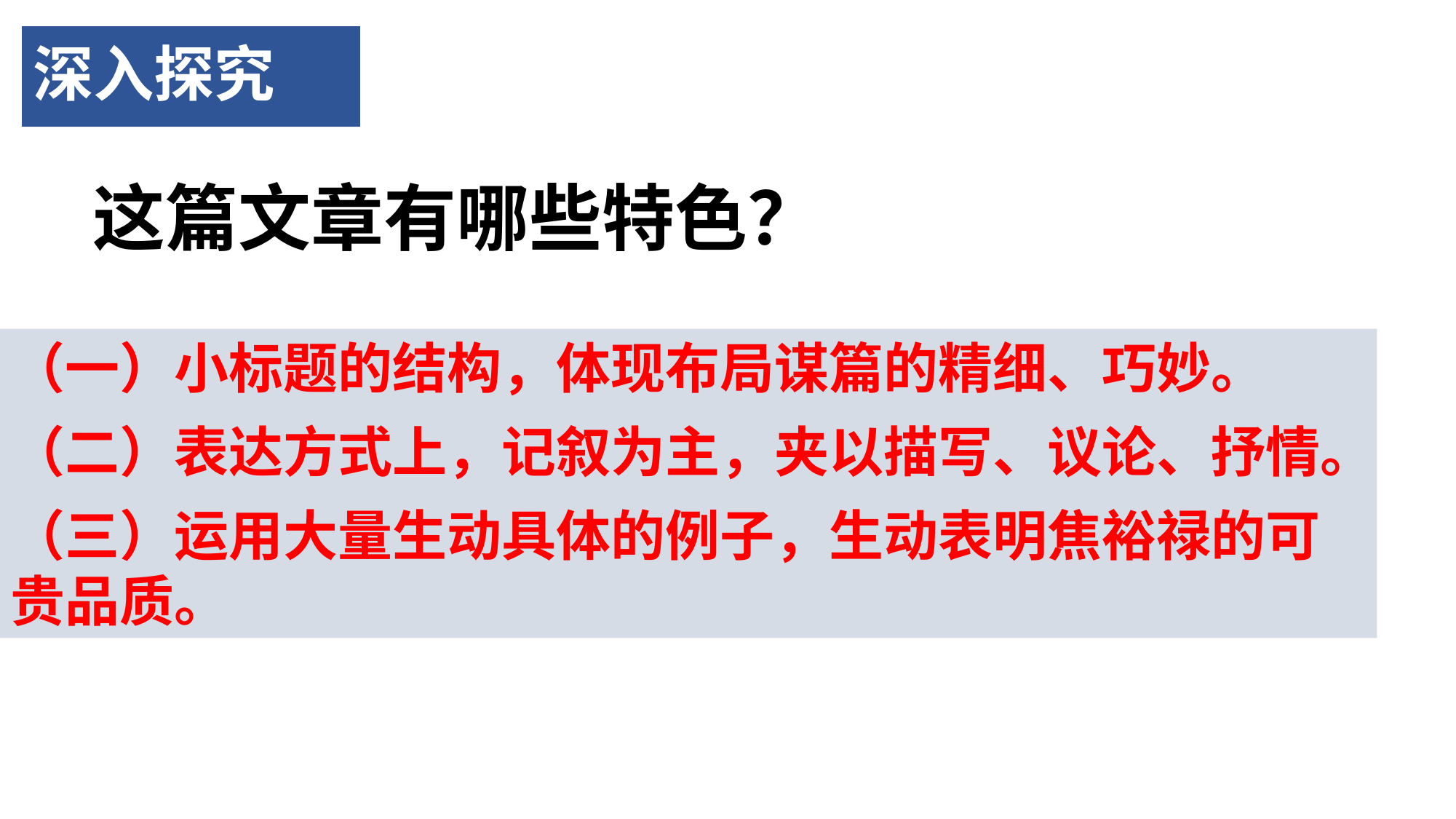

# 深入探究
这篇文章有哪些特色？
（一）小标题的结构，体现布局谋篇的精细、巧妙。
（二）表达方式上，记叙为主，夹以描写、议论、抒情。
（三）运用大量生动具体的例子，生动表明焦裕禄的可贵品质。